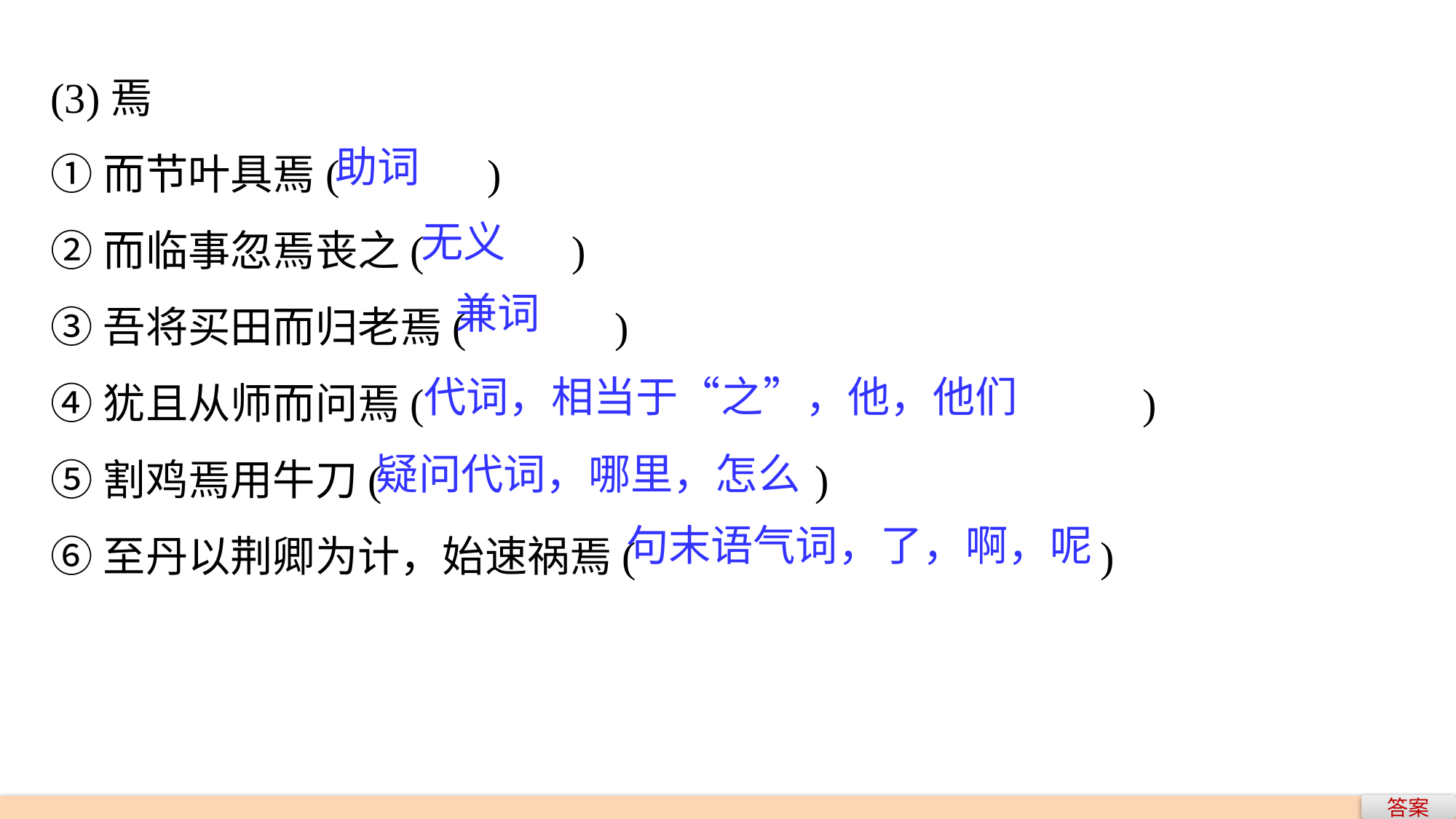

(3)焉
①而节叶具焉(　　　)
②而临事忽焉丧之(　　　)
③吾将买田而归老焉(　　　)
④犹且从师而问焉(　　　　					)
⑤割鸡焉用牛刀(　　　　			)
⑥至丹以荆卿为计，始速祸焉(　　　		　	      )
助词
无义
兼词
代词，相当于“之”，他，他们
疑问代词，哪里，怎么
句末语气词，了，啊，呢
答案